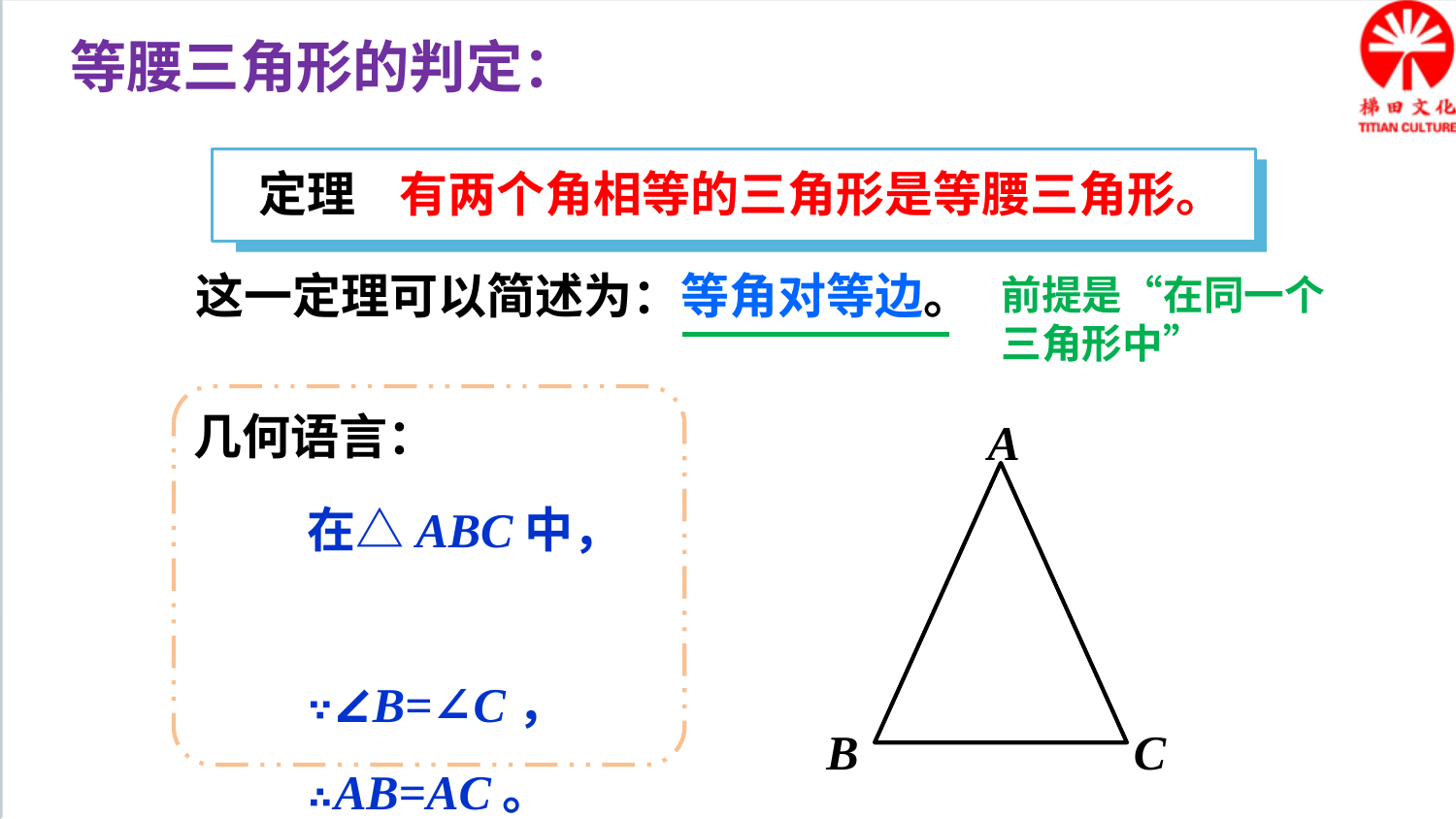

等腰三角形的判定：

定理    有两个角相等的三角形是等腰三角形。
这一定理可以简述为：等角对等边。
前提是“在同一个三角形中”

A

C
B
几何语言：
在△ABC中，
∵∠B=∠C，
∴AB=AC。